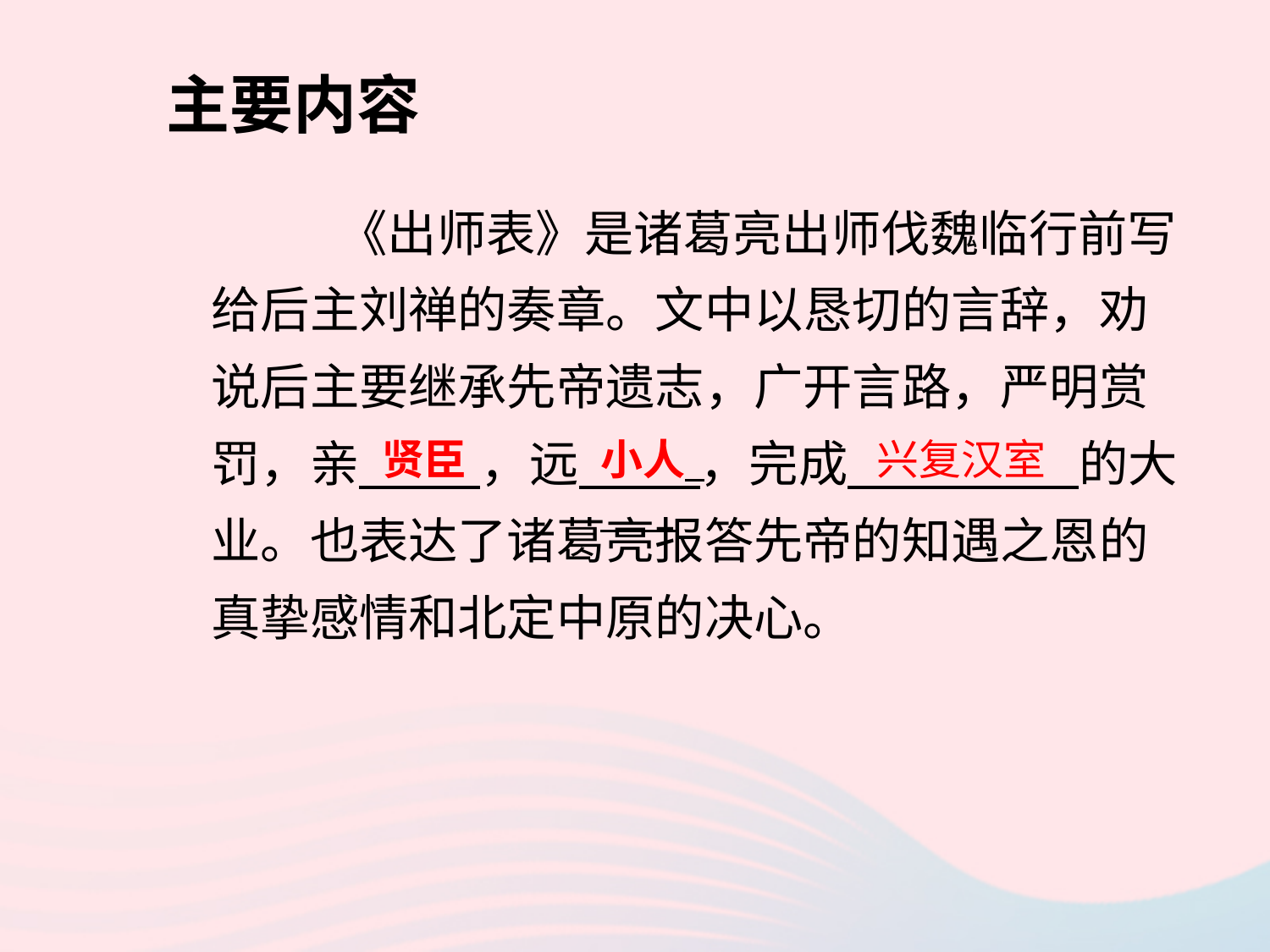

主要内容
	《出师表》是诸葛亮出师伐魏临行前写给后主刘禅的奏章。文中以恳切的言辞，劝说后主要继承先帝遗志，广开言路，严明赏罚，亲           ，远           ，完成                     的大业。也表达了诸葛亮报答先帝的知遇之恩的真挚感情和北定中原的决心。
贤臣
小人
兴复汉室